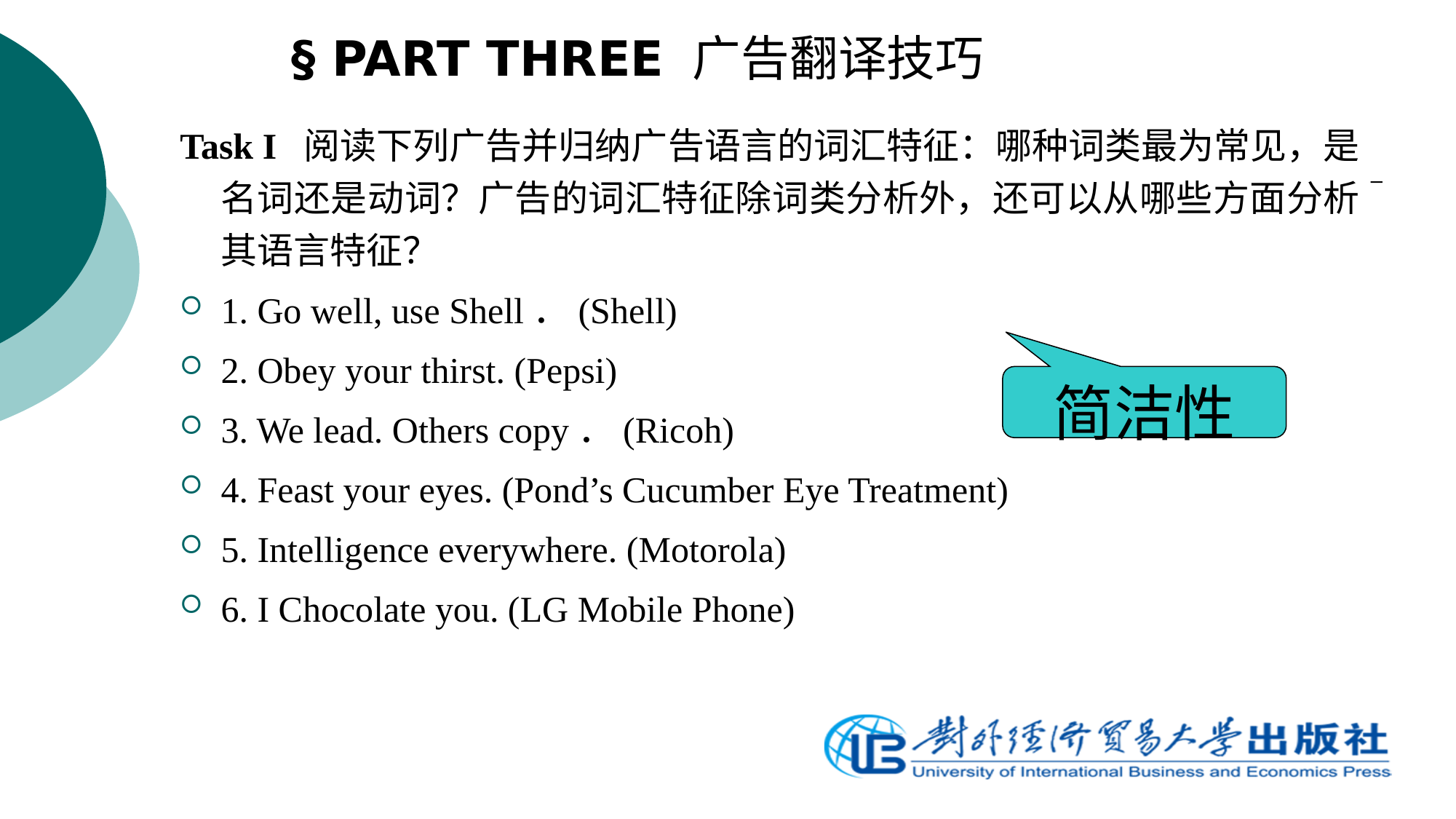

§ PART THREE 广告翻译技巧
Task I  阅读下列广告并归纳广告语言的词汇特征：哪种词类最为常见，是名词还是动词？广告的词汇特征除词类分析外，还可以从哪些方面分析其语言特征？
1. Go well, use Shell．(Shell)
2. Obey your thirst. (Pepsi)
3. We lead. Others copy．(Ricoh)
4. Feast your eyes. (Pond’s Cucumber Eye Treatment)
5. Intelligence everywhere. (Motorola)
6. I Chocolate you. (LG Mobile Phone)
简洁性